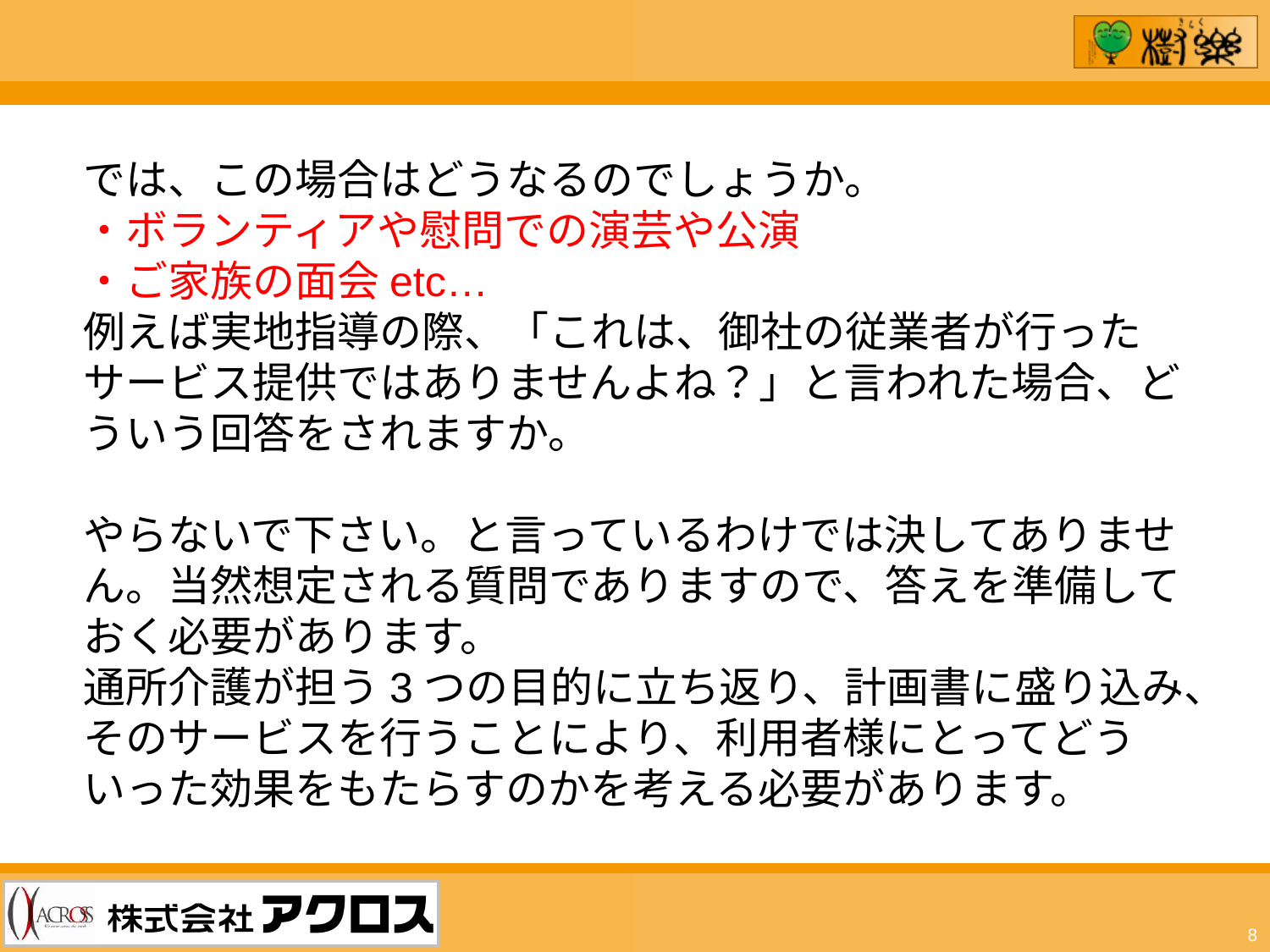

では、この場合はどうなるのでしょうか。
・ボランティアや慰問での演芸や公演
・ご家族の面会etc…
例えば実地指導の際、「これは、御社の従業者が行ったサービス提供ではありませんよね？」と言われた場合、どういう回答をされますか。

やらないで下さい。と言っているわけでは決してありません。当然想定される質問でありますので、答えを準備しておく必要があります。
通所介護が担う3つの目的に立ち返り、計画書に盛り込み、そのサービスを行うことにより、利用者様にとってどういった効果をもたらすのかを考える必要があります。
8